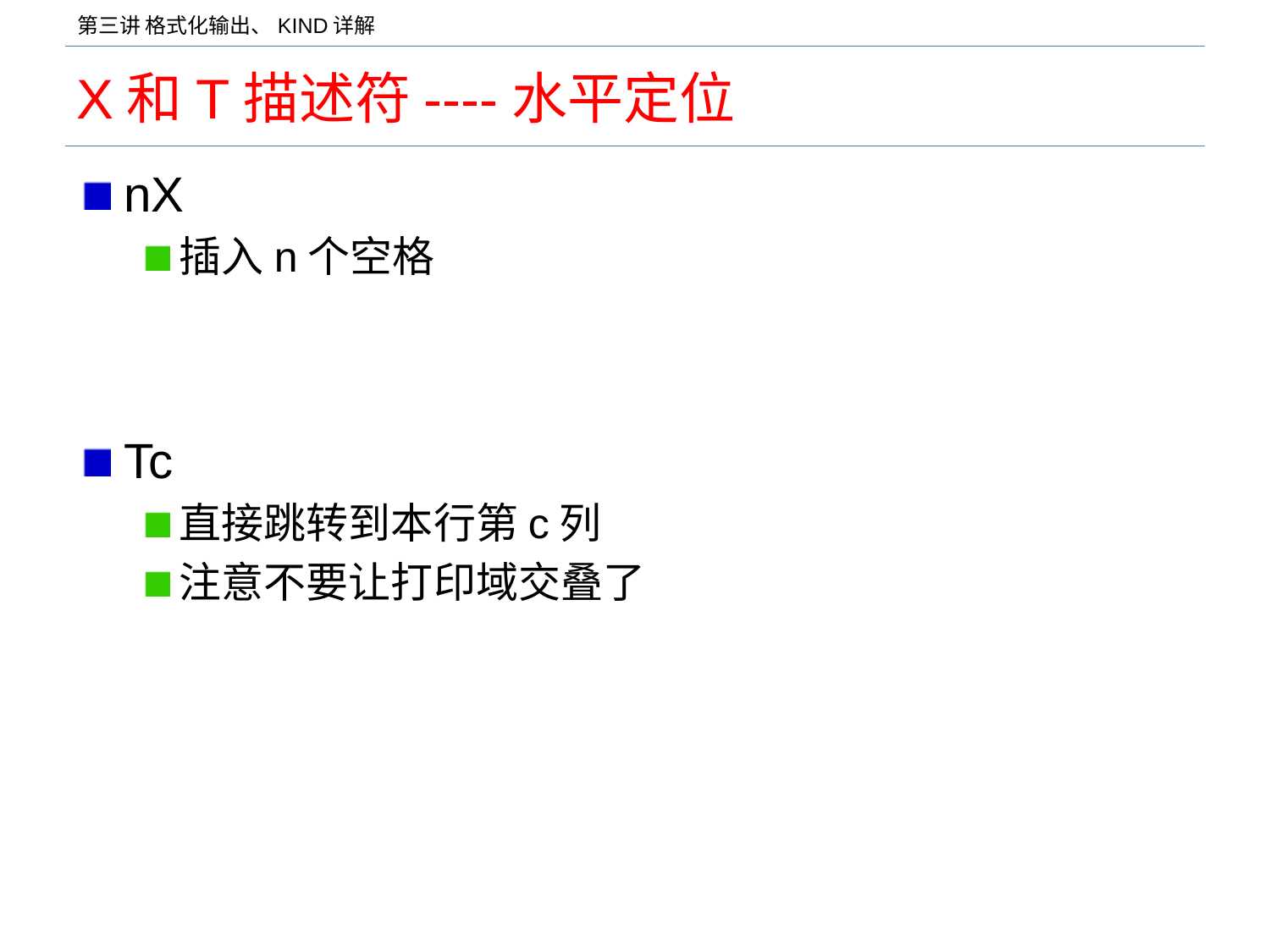

# X和T描述符----水平定位
nX
插入n个空格

Tc
直接跳转到本行第c列
注意不要让打印域交叠了